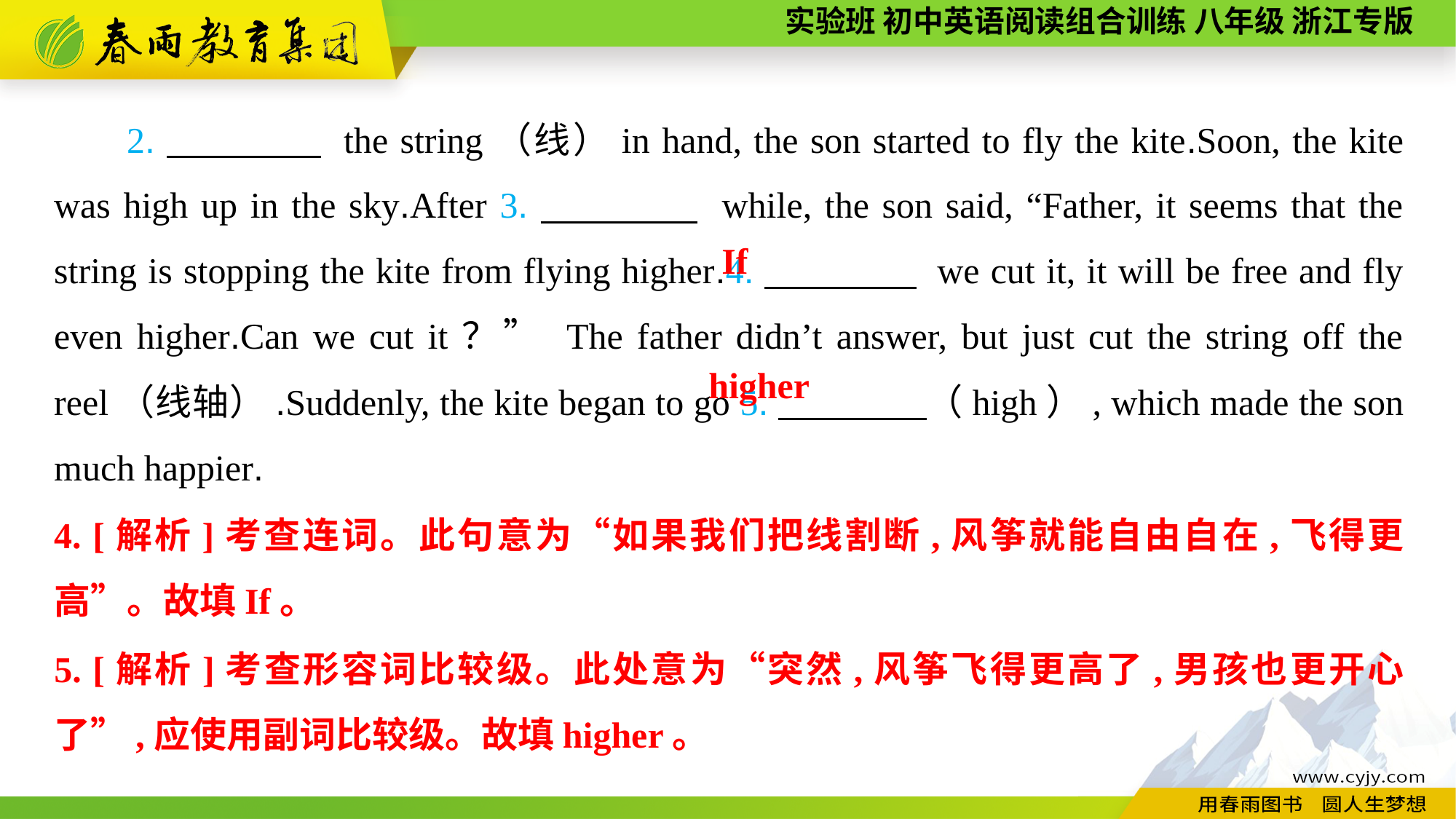

2.　　　　 the string（线）in hand, the son started to fly the kite.Soon, the kite was high up in the sky.After 3.　　　　 while, the son said, “Father, it seems that the string is stopping the kite from flying higher.4.　　　　 we cut it, it will be free and fly even higher.Can we cut it？” The father didn’t answer, but just cut the string off the reel（线轴）.Suddenly, the kite began to go 5.　　　　（high）, which made the son much happier.
If
higher
4. [解析]考查连词。此句意为“如果我们把线割断,风筝就能自由自在,飞得更高”。故填If。
5. [解析]考查形容词比较级。此处意为“突然,风筝飞得更高了,男孩也更开心了”,应使用副词比较级。故填higher。